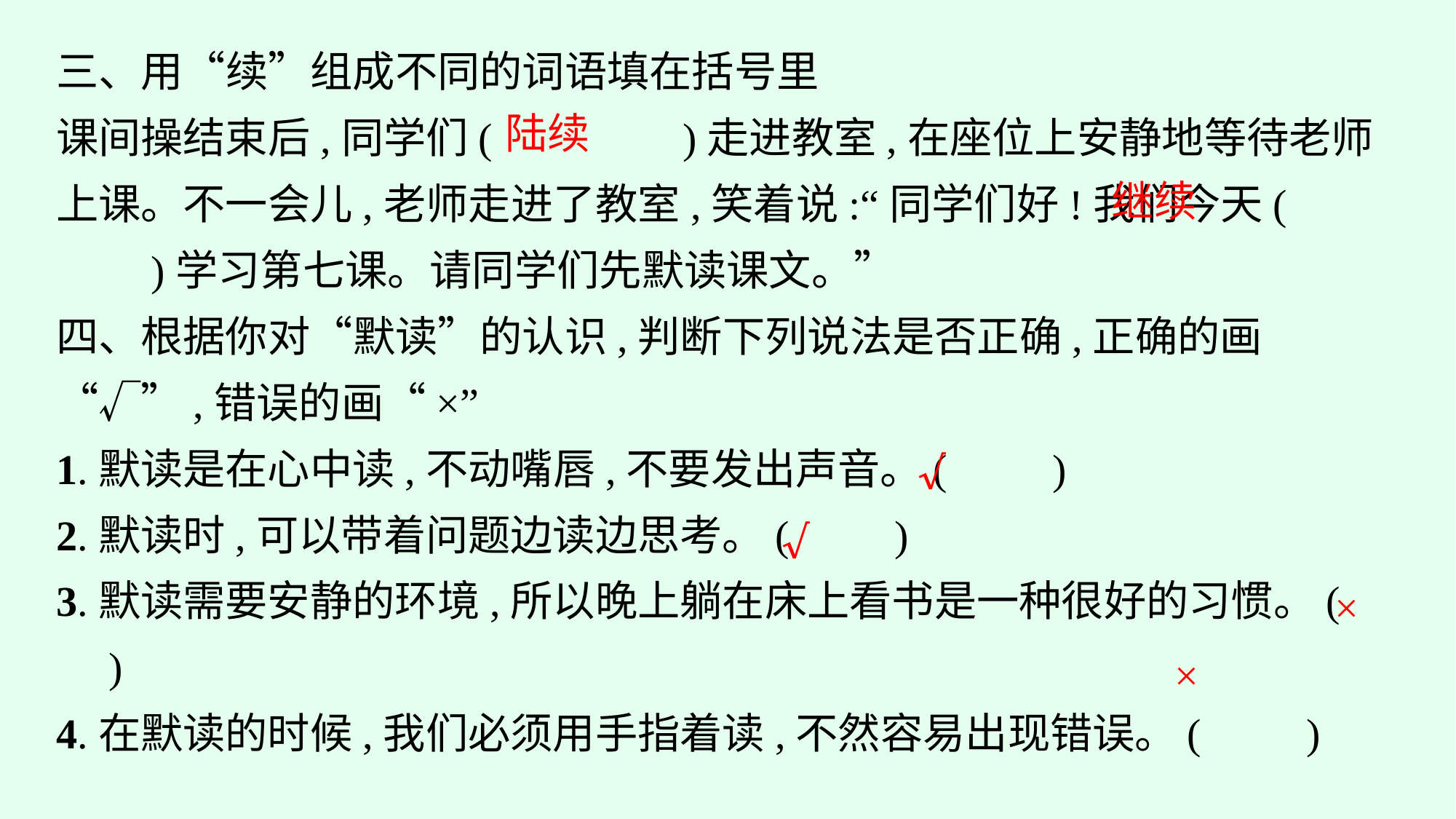

三、用“续”组成不同的词语填在括号里
课间操结束后,同学们(　　　　)走进教室,在座位上安静地等待老师上课。不一会儿,老师走进了教室,笑着说:“同学们好!我们今天(　　　　)学习第七课。请同学们先默读课文。”
四、根据你对“默读”的认识,判断下列说法是否正确,正确的画“√”,错误的画“×”
1.默读是在心中读,不动嘴唇,不要发出声音。(　　)
2.默读时,可以带着问题边读边思考。(　　)
3.默读需要安静的环境,所以晚上躺在床上看书是一种很好的习惯。(　　)
4.在默读的时候,我们必须用手指着读,不然容易出现错误。(　　)
陆续
继续
√
√
×
×